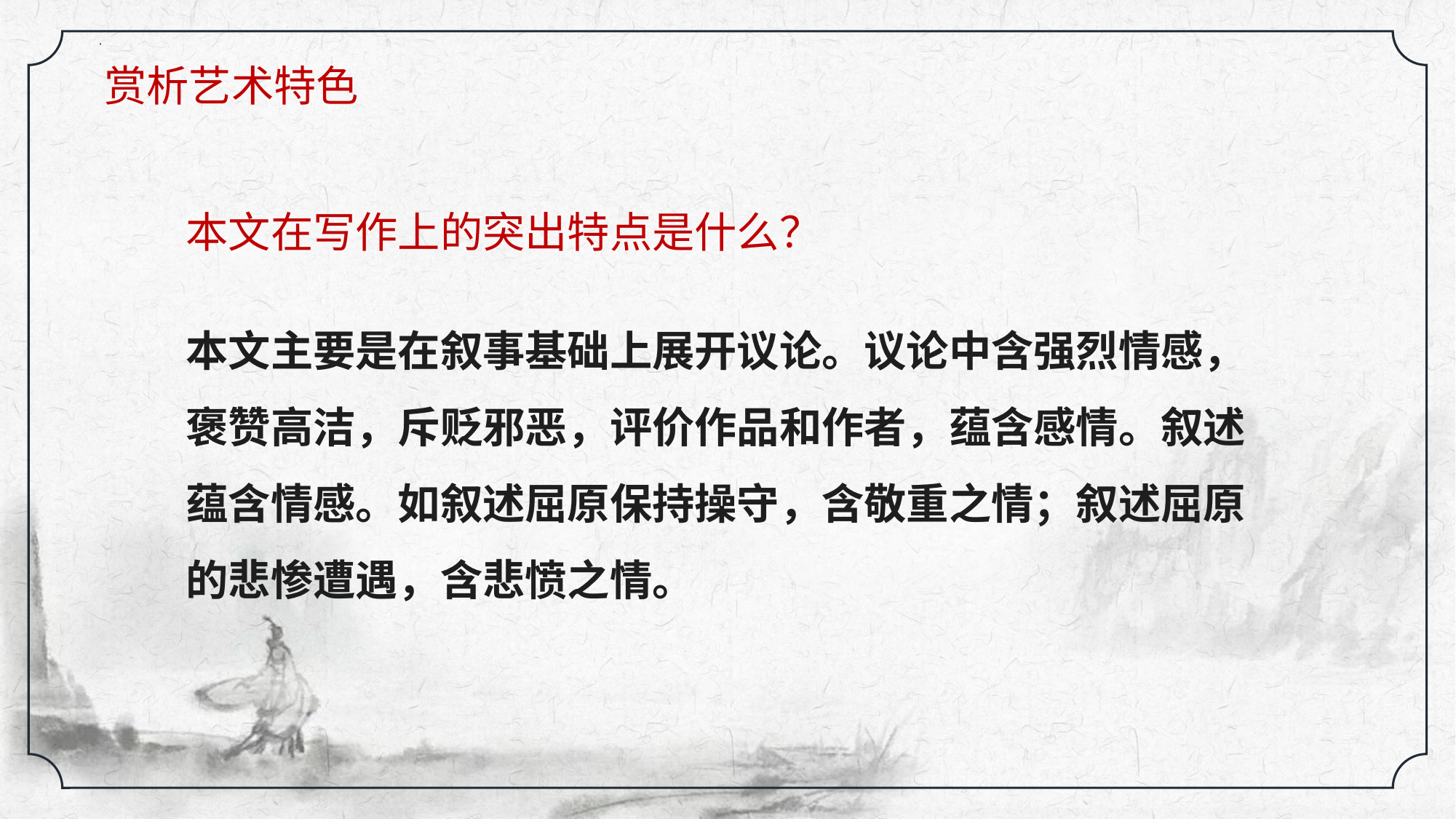

赏析艺术特色
本文在写作上的突出特点是什么？
本文主要是在叙事基础上展开议论。议论中含强烈情感，褒赞高洁，斥贬邪恶，评价作品和作者，蕴含感情。叙述蕴含情感。如叙述屈原保持操守，含敬重之情；叙述屈原的悲惨遭遇，含悲愤之情。